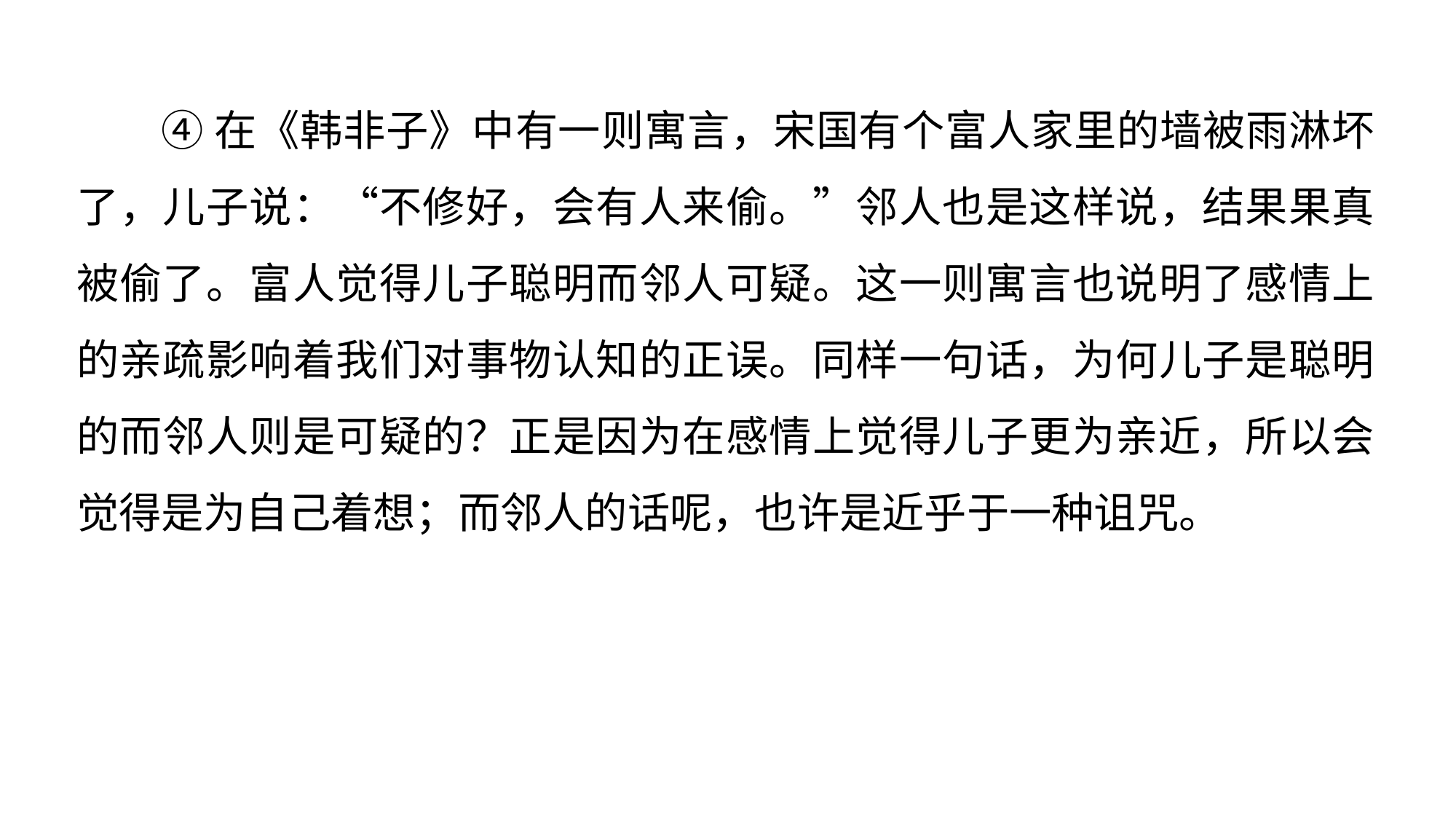

④在《韩非子》中有一则寓言，宋国有个富人家里的墙被雨淋坏了，儿子说：“不修好，会有人来偷。”邻人也是这样说，结果果真被偷了。富人觉得儿子聪明而邻人可疑。这一则寓言也说明了感情上的亲疏影响着我们对事物认知的正误。同样一句话，为何儿子是聪明的而邻人则是可疑的？正是因为在感情上觉得儿子更为亲近，所以会觉得是为自己着想；而邻人的话呢，也许是近乎于一种诅咒。